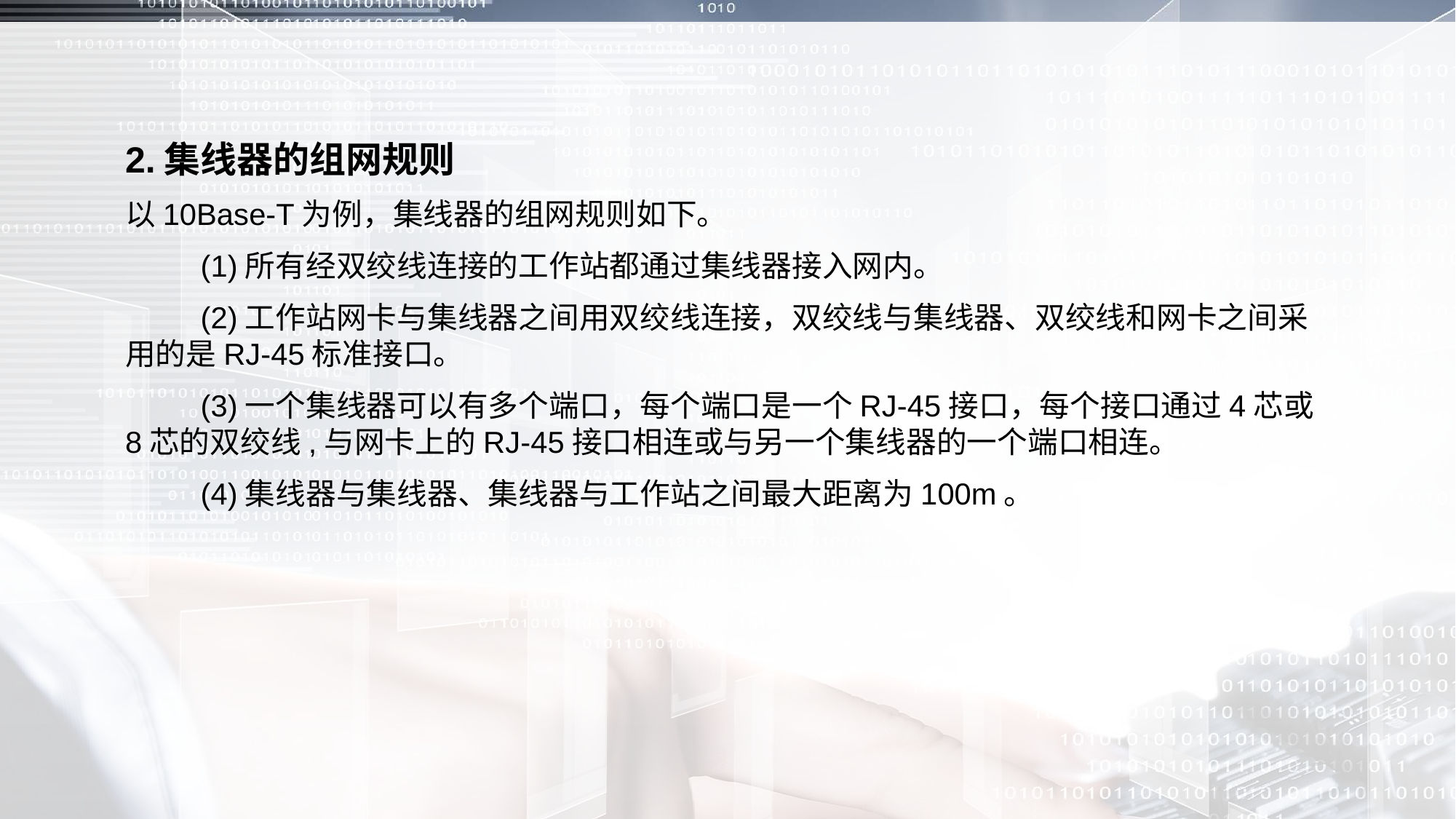

2.集线器的组网规则
以10Base-T为例，集线器的组网规则如下。
         (1)所有经双绞线连接的工作站都通过集线器接入网内。
         (2)工作站网卡与集线器之间用双绞线连接，双绞线与集线器、双绞线和网卡之间采用的是RJ-45标准接口。
         (3)一个集线器可以有多个端口，每个端口是一个RJ-45接口，每个接口通过4芯或8芯的双绞线,与网卡上的RJ-45接口相连或与另一个集线器的一个端口相连。
         (4)集线器与集线器、集线器与工作站之间最大距离为100m。